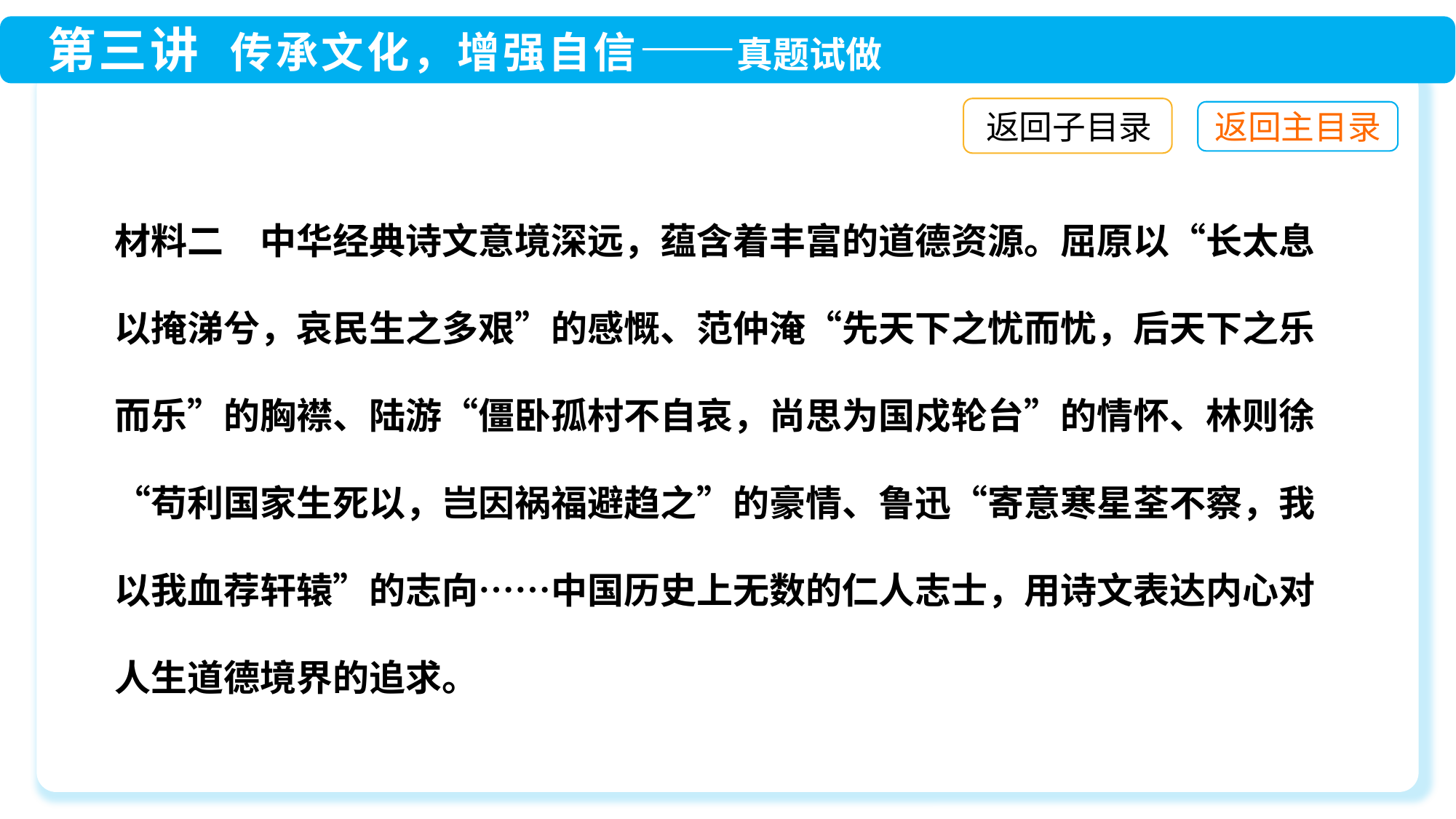

返回子目录

材料二　中华经典诗文意境深远，蕴含着丰富的道德资源。屈原以“长太息以掩涕兮，哀民生之多艰”的感慨、范仲淹“先天下之忧而忧，后天下之乐而乐”的胸襟、陆游“僵卧孤村不自哀，尚思为国戍轮台”的情怀、林则徐“苟利国家生死以，岂因祸福避趋之”的豪情、鲁迅“寄意寒星荃不察，我以我血荐轩辕”的志向……中国历史上无数的仁人志士，用诗文表达内心对人生道德境界的追求。